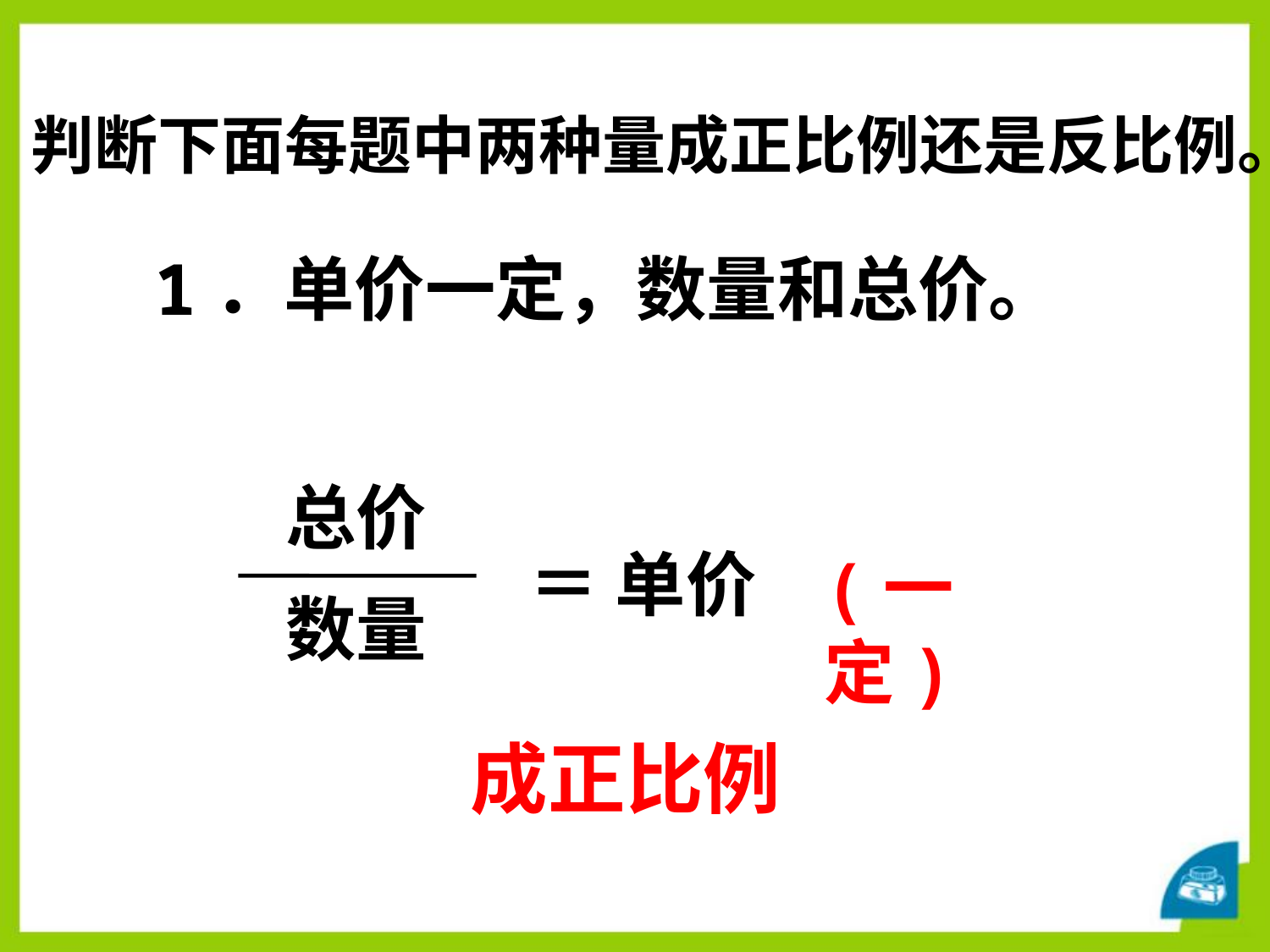

判断下面每题中两种量成正比例还是反比例。
1．单价一定，数量和总价。
总价
  ＝ 单价

数量
(一定)
成正比例